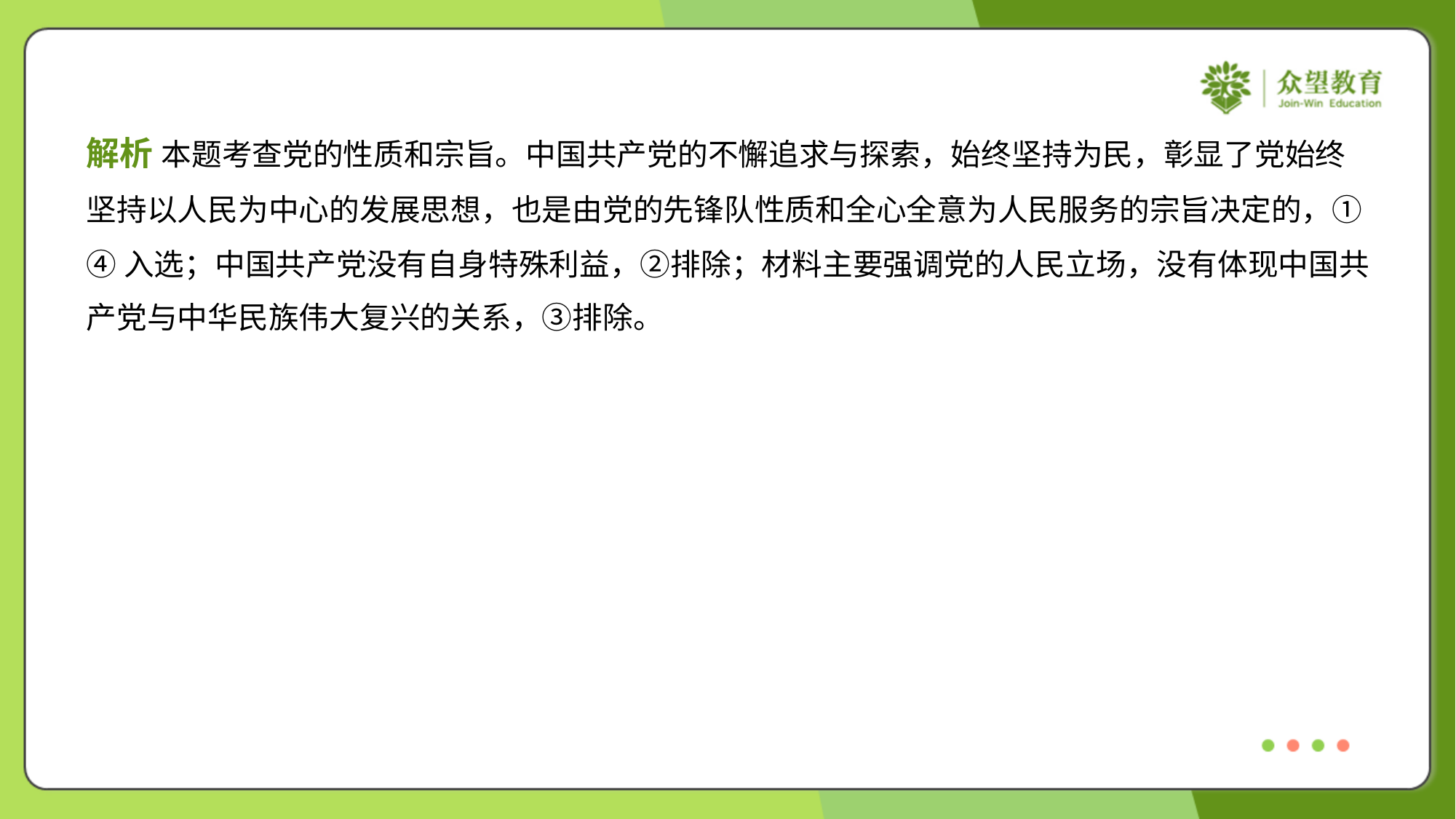

解析 本题考查党的性质和宗旨。中国共产党的不懈追求与探索，始终坚持为民，彰显了党始终
坚持以人民为中心的发展思想，也是由党的先锋队性质和全心全意为人民服务的宗旨决定的，①
④入选；中国共产党没有自身特殊利益，②排除；材料主要强调党的人民立场，没有体现中国共
产党与中华民族伟大复兴的关系，③排除。